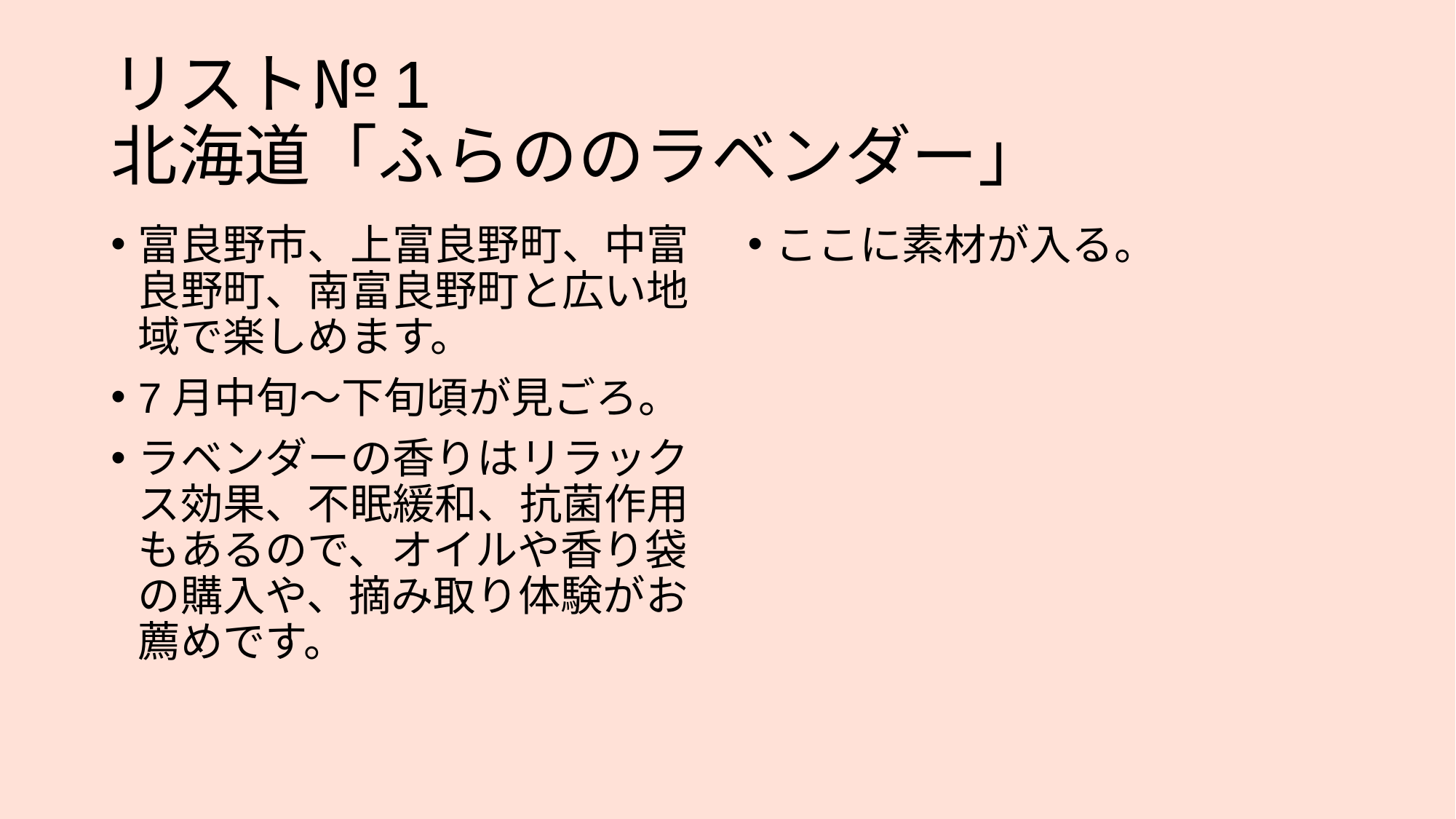

# リスト№1 北海道「ふらののラベンダー」
富良野市、上富良野町、中富良野町、南富良野町と広い地域で楽しめます。
7月中旬～下旬頃が見ごろ。
ラベンダーの香りはリラックス効果、不眠緩和、抗菌作用もあるので、オイルや香り袋の購入や、摘み取り体験がお薦めです。
ここに素材が入る。